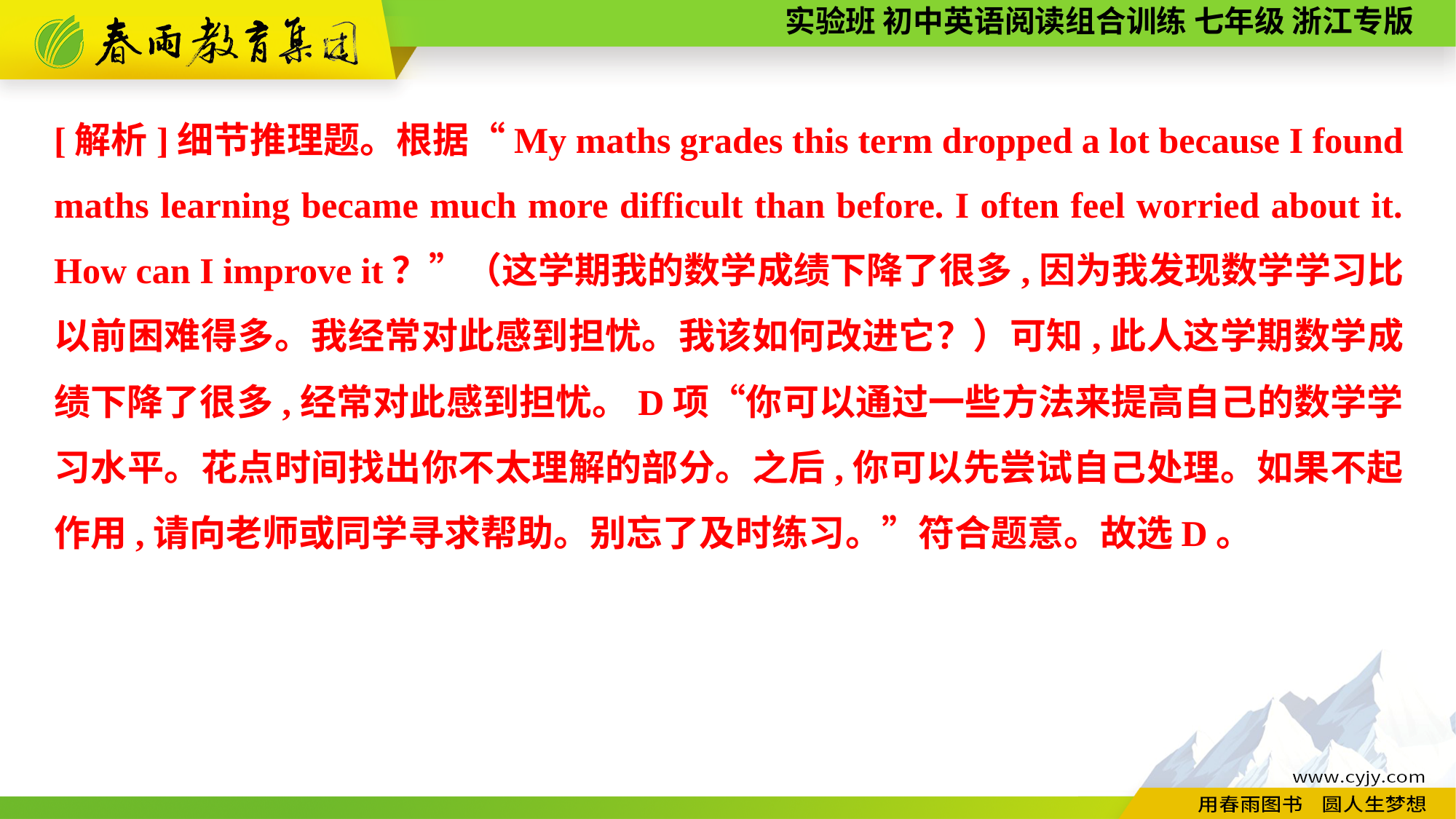

[解析]细节推理题。根据“My maths grades this term dropped a lot because I found maths learning became much more difficult than before. I often feel worried about it. How can I improve it？”（这学期我的数学成绩下降了很多,因为我发现数学学习比以前困难得多。我经常对此感到担忧。我该如何改进它？）可知,此人这学期数学成绩下降了很多,经常对此感到担忧。D项“你可以通过一些方法来提高自己的数学学习水平。花点时间找出你不太理解的部分。之后,你可以先尝试自己处理。如果不起作用,请向老师或同学寻求帮助。别忘了及时练习。”符合题意。故选D。